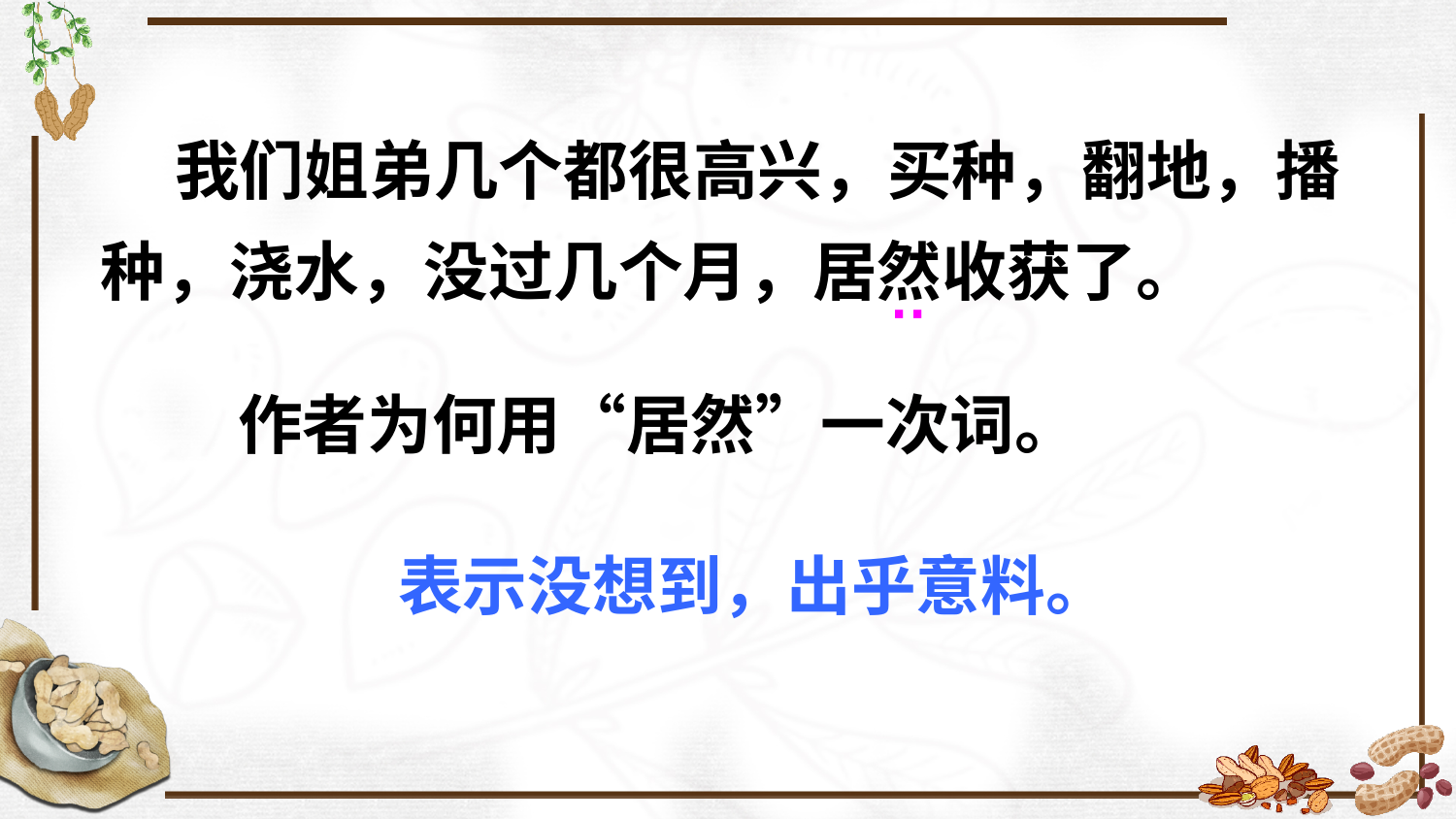

我们姐弟几个都很高兴，买种，翻地，播种，浇水，没过几个月，居然收获了。
··
作者为何用“居然”一次词。
表示没想到，出乎意料。